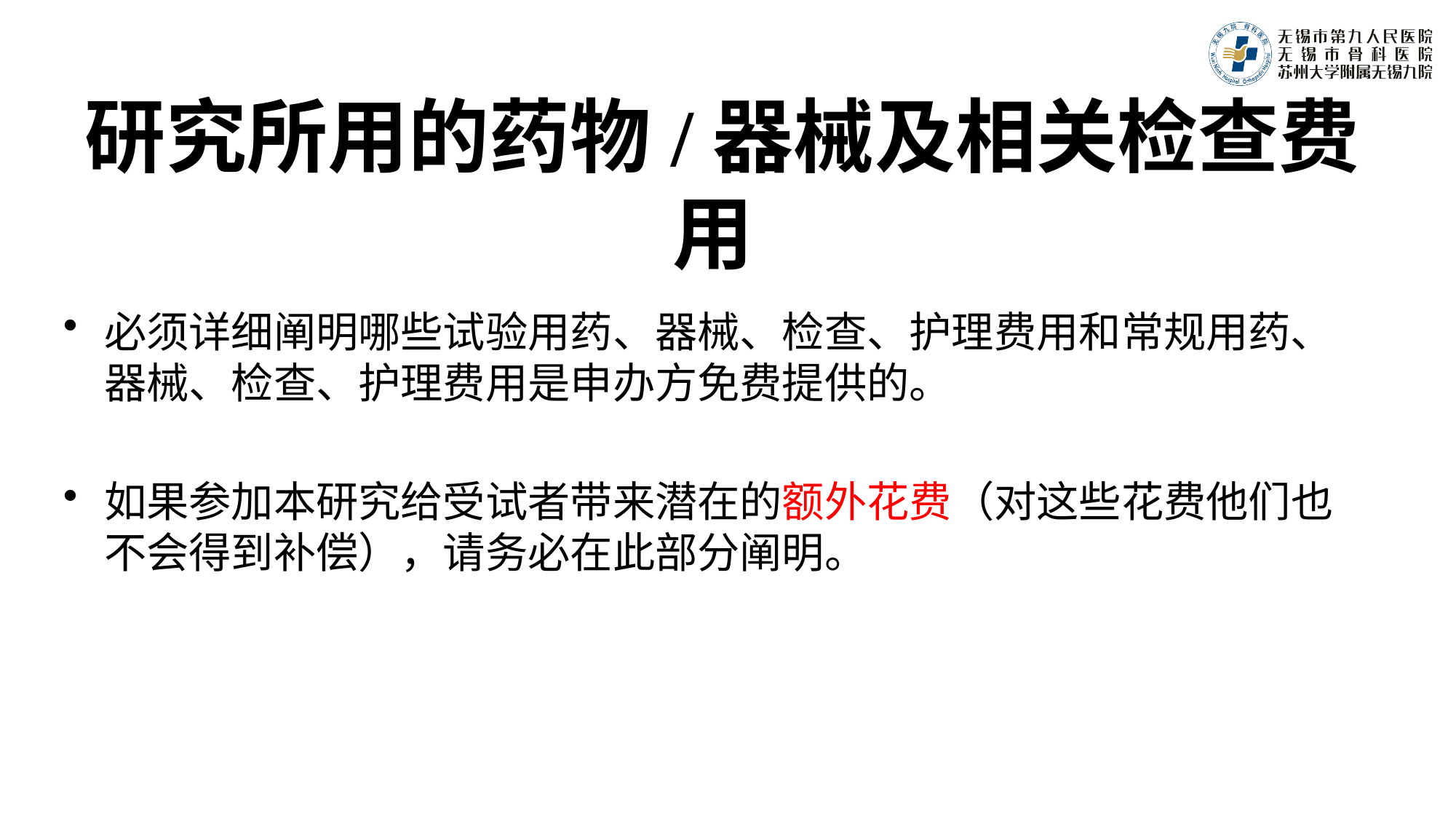

# 研究所用的药物/器械及相关检查费用
必须详细阐明哪些试验用药、器械、检查、护理费用和常规用药、器械、检查、护理费用是申办方免费提供的。

如果参加本研究给受试者带来潜在的额外花费（对这些花费他们也不会得到补偿），请务必在此部分阐明。